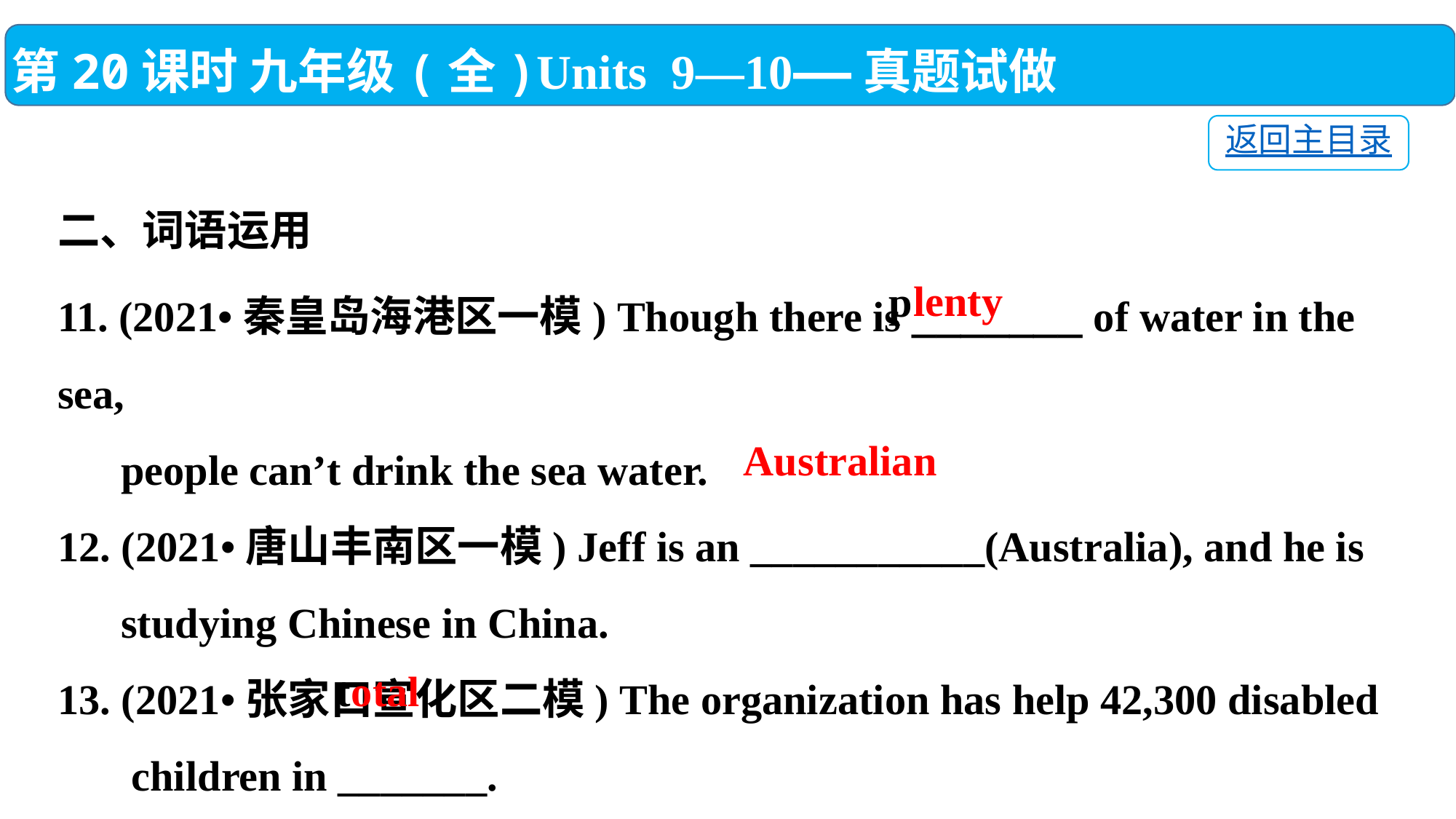

第20课时 九年级(全)Units  9—10——真题试做
返回主目录
二、词语运用
11. (2021•秦皇岛海港区一模) Though there is _______ of water in the sea,
      people can’t drink the sea water.
12. (2021•唐山丰南区一模) Jeff is an ___________(Australia), and he is
      studying Chinese in China.
13. (2021•张家口宣化区二模) The organization has help 42,300 disabled
       children in _______.
lenty
p
Australian
t
otal